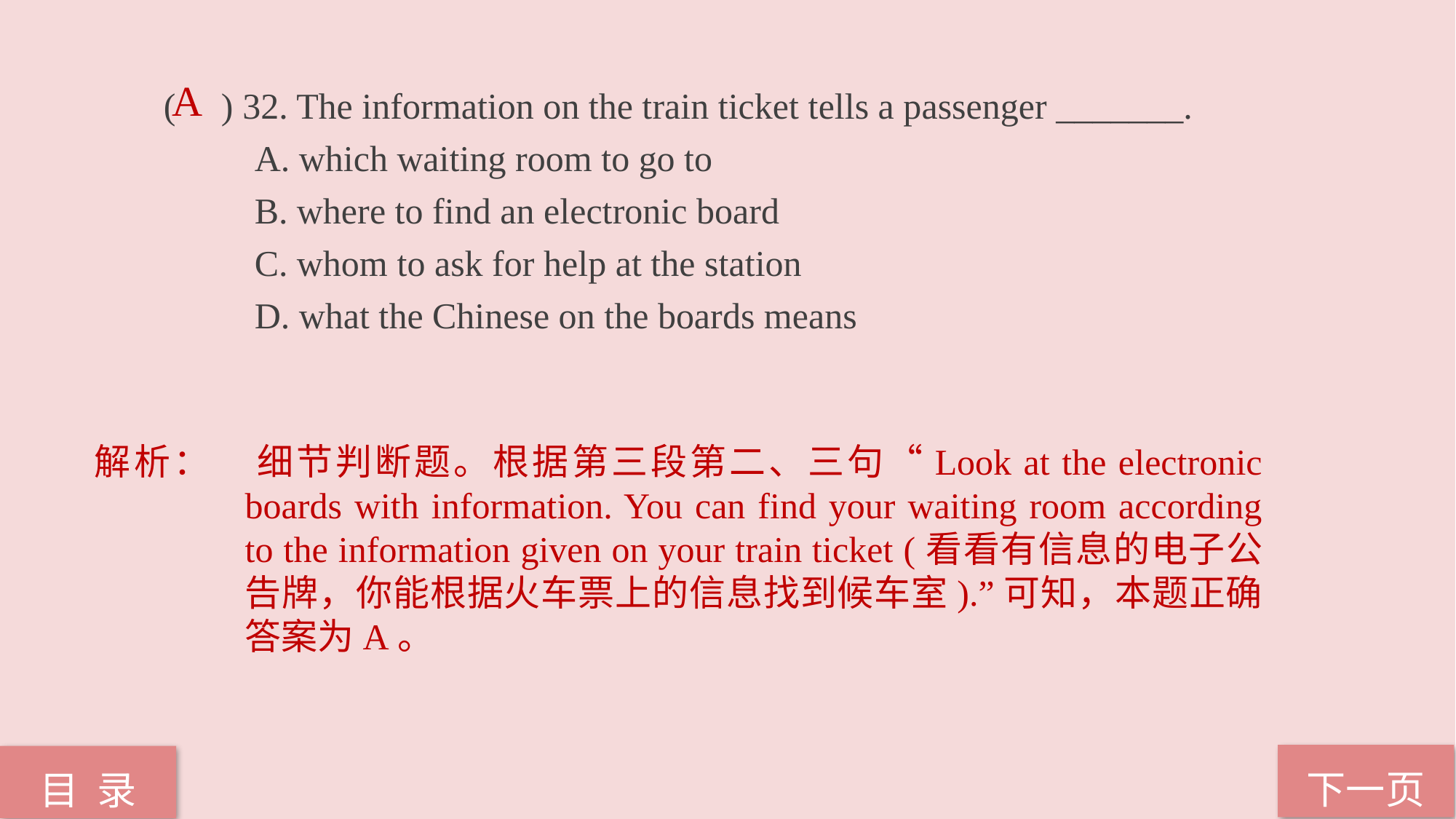

A
(     ) 32. The information on the train ticket tells a passenger _______.
          A. which waiting room to go to
          B. where to find an electronic board
          C. whom to ask for help at the station
          D. what the Chinese on the boards means
解析：	细节判断题。根据第三段第二、三句“Look at the electronic boards with information. You can find your waiting room according to the information given on your train ticket (看看有信息的电子公告牌，你能根据火车票上的信息找到候车室).”可知，本题正确答案为A。